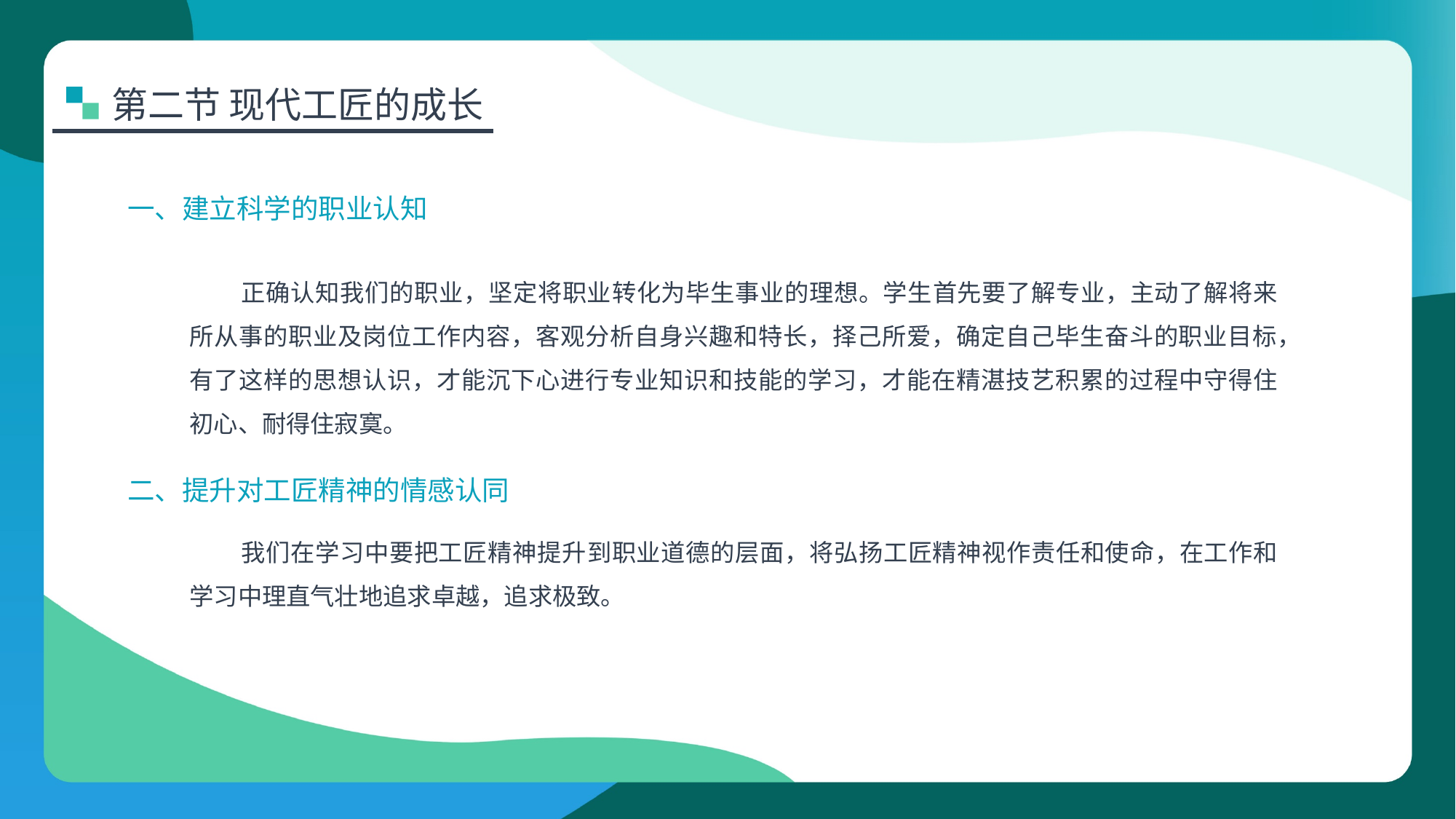

第二节 现代工匠的成长

一、建立科学的职业认知
正确认知我们的职业，坚定将职业转化为毕生事业的理想。学生首先要了解专业，主动了解将来所从事的职业及岗位工作内容，客观分析自身兴趣和特长，择己所爱，确定自己毕生奋斗的职业目标，有了这样的思想认识，才能沉下心进行专业知识和技能的学习，才能在精湛技艺积累的过程中守得住初心、耐得住寂寞。
二、提升对工匠精神的情感认同
我们在学习中要把工匠精神提升到职业道德的层面，将弘扬工匠精神视作责任和使命，在工作和学习中理直气壮地追求卓越，追求极致。